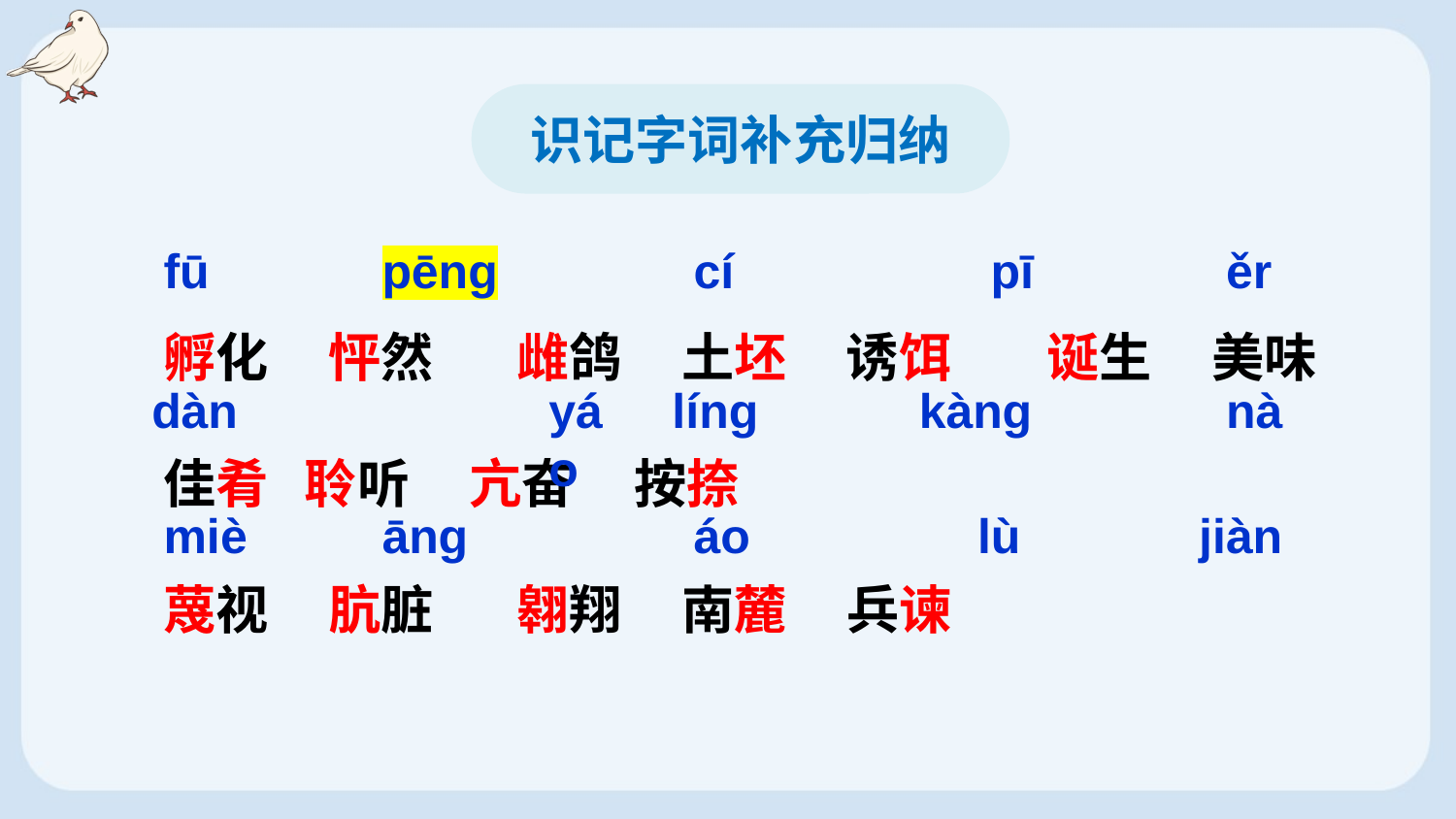

识记字词补充归纳
fū
pēnɡ
cí
pī
ěr
孵化     怦然       雌鸽     土坯     诱饵        诞生     美味佳肴   聆听     亢奋     按捺
蔑视     肮脏       翱翔     南麓     兵谏
dàn
yáo
línɡ
kànɡ
nà
miè
ānɡ
áo
lù
jiàn